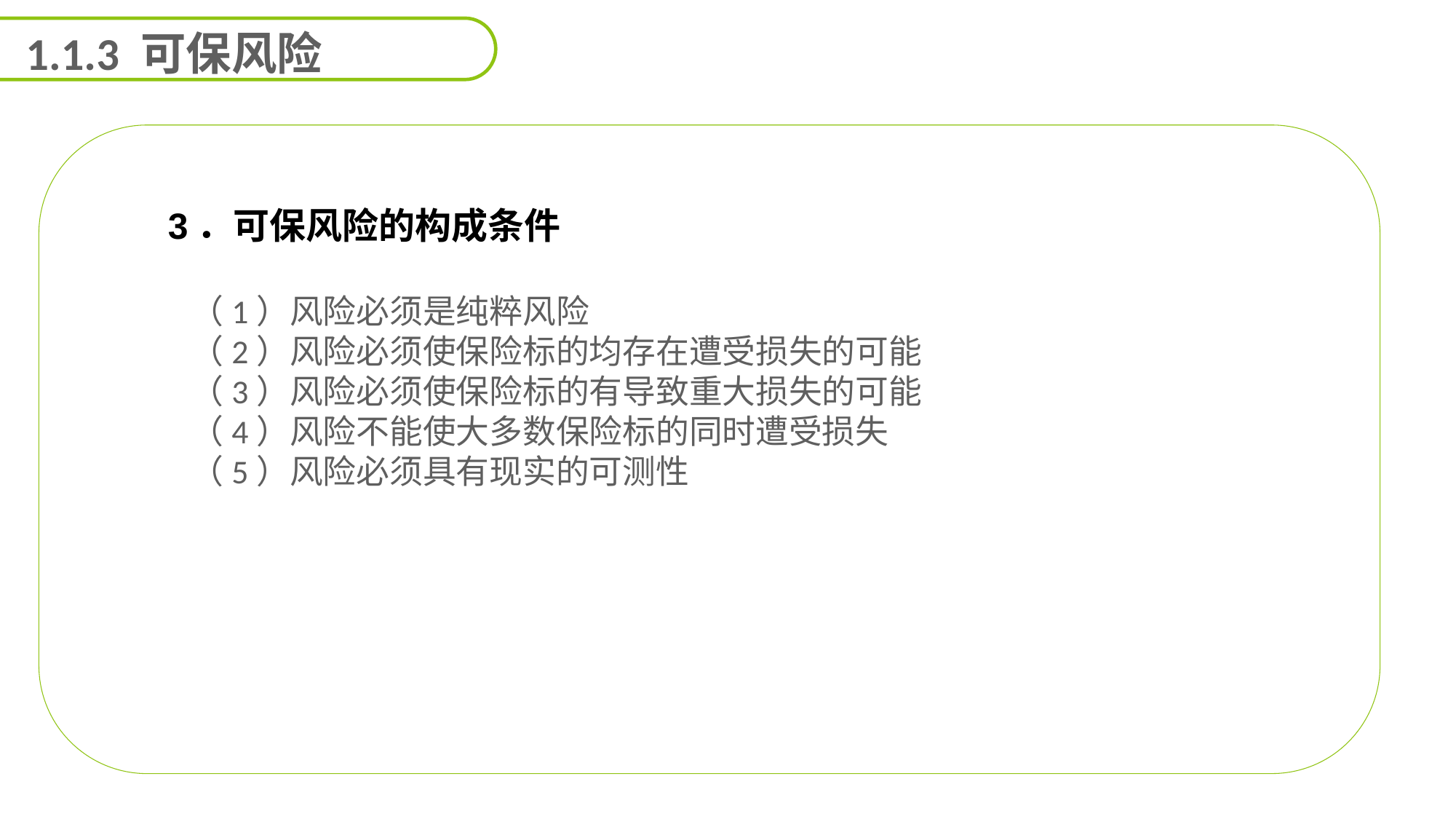

1.1.3 可保风险

3．可保风险的构成条件

（1）风险必须是纯粹风险
（2）风险必须使保险标的均存在遭受损失的可能
（3）风险必须使保险标的有导致重大损失的可能
（4）风险不能使大多数保险标的同时遭受损失
（5）风险必须具有现实的可测性
能力
目标
延迟符